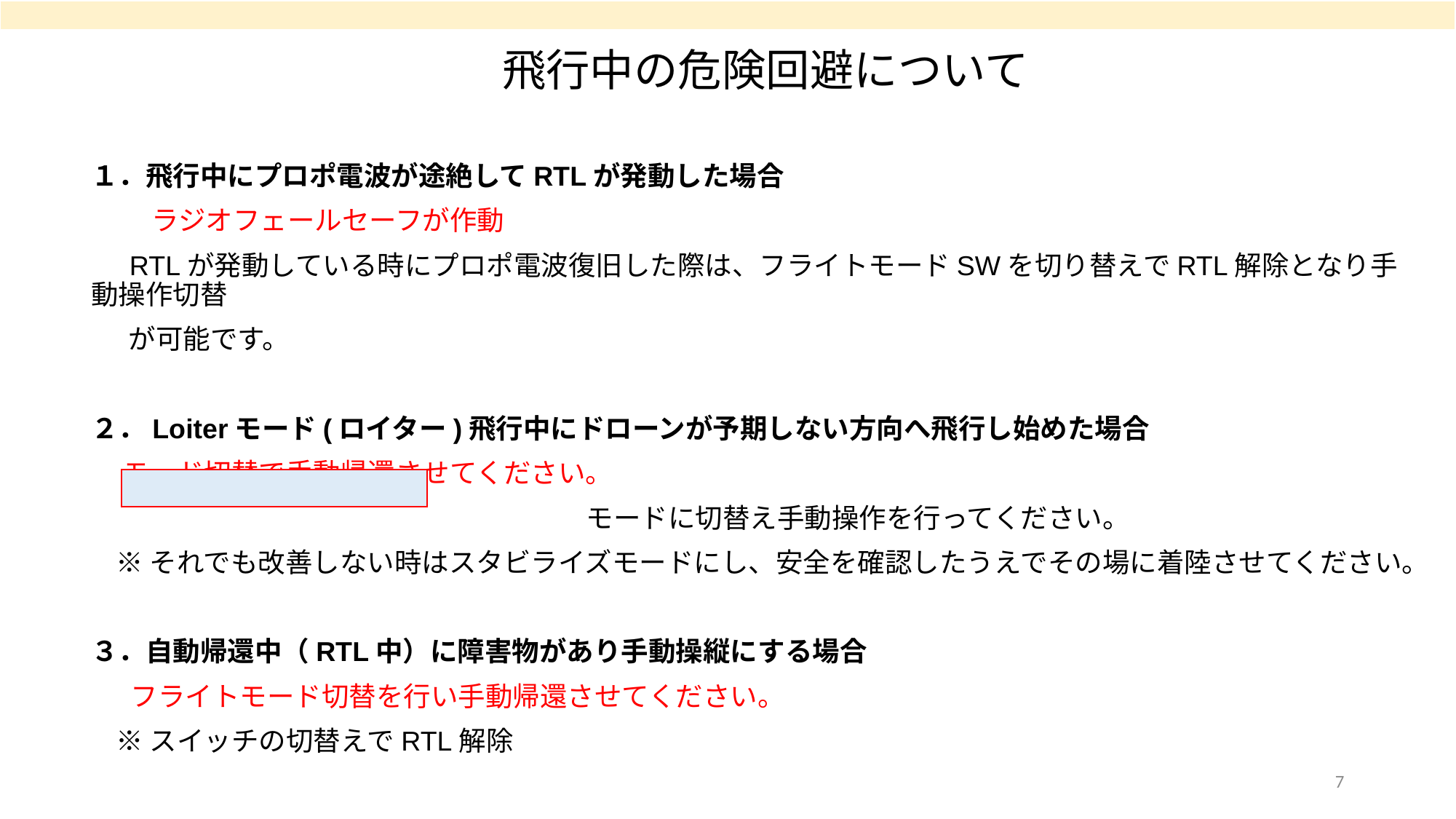

# 飛行中の危険回避について
１．飛行中にプロポ電波が途絶してRTLが発動した場合
　　 ラジオフェールセーフが作動
     RTLが発動している時にプロポ電波復旧した際は、フライトモードSWを切り替えでRTL解除となり手動操作切替
     が可能です。

２．Loiterモード(ロイター)飛行中にドローンが予期しない方向へ飛行し始めた場合
    モード切替で手動帰還させてください。
    　　　　　　　　　　　　　　　　　モードに切替え手動操作を行ってください。
    ※それでも改善しない時はスタビライズモードにし、安全を確認したうえでその場に着陸させてください。

３．自動帰還中（RTL中）に障害物があり手動操縦にする場合
　  フライトモード切替を行い手動帰還させてください。
    ※スイッチの切替えでRTL解除

7